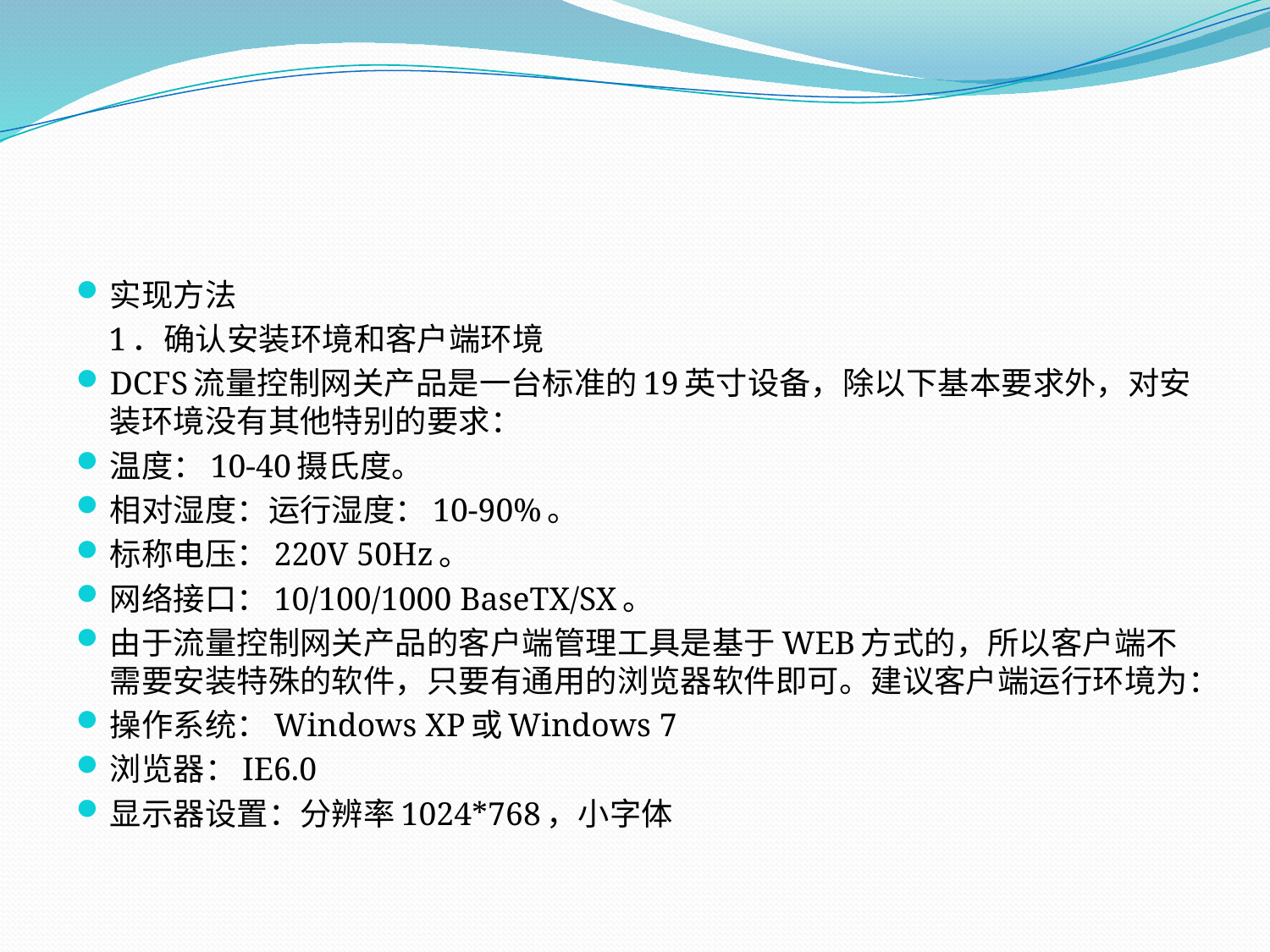

#
实现方法
    1．确认安装环境和客户端环境
DCFS流量控制网关产品是一台标准的19英寸设备，除以下基本要求外，对安装环境没有其他特别的要求：
温度：10-40摄氏度。
相对湿度：运行湿度：10-90%。
标称电压：220V 50Hz。
网络接口：10/100/1000 BaseTX/SX。
由于流量控制网关产品的客户端管理工具是基于WEB方式的，所以客户端不需要安装特殊的软件，只要有通用的浏览器软件即可。建议客户端运行环境为：
操作系统：Windows XP或Windows 7
浏览器：IE6.0
显示器设置：分辨率1024*768，小字体